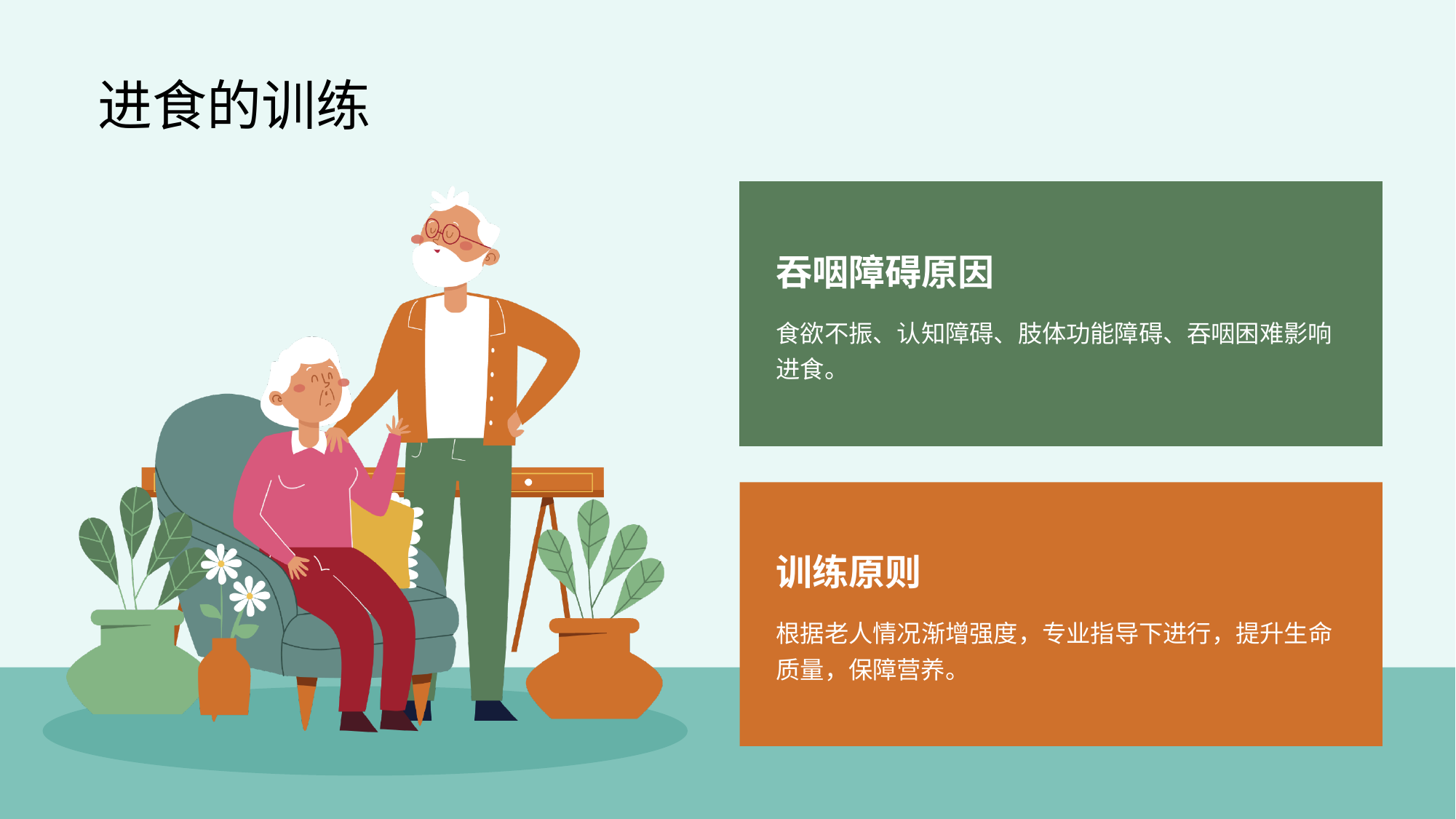

进食的训练

吞咽障碍原因
食欲不振、认知障碍、肢体功能障碍、吞咽困难影响进食。

训练原则
根据老人情况渐增强度，专业指导下进行，提升生命质量，保障营养。